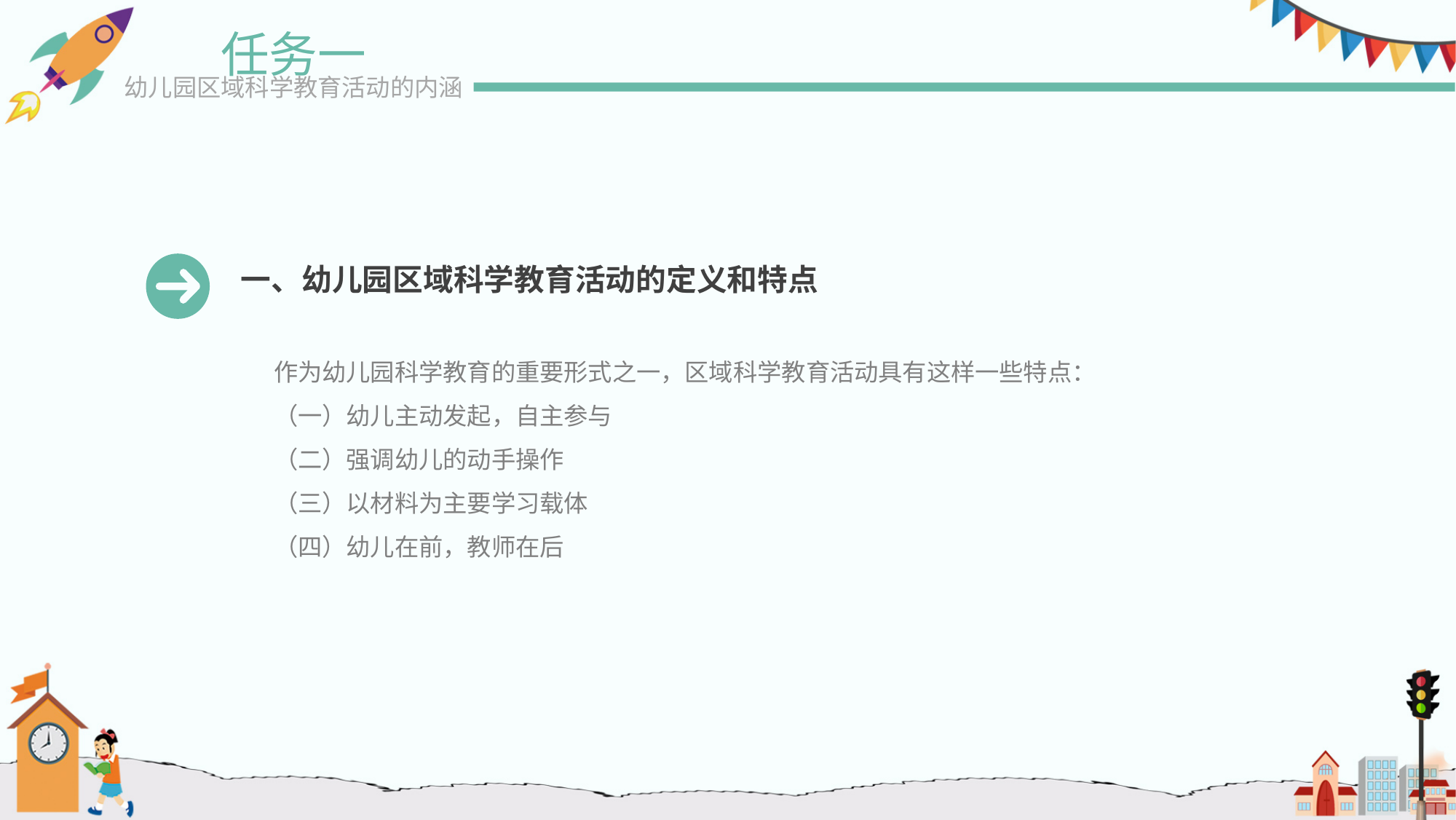

任务一
幼儿园区域科学教育活动的内涵

一、幼儿园区域科学教育活动的定义和特点
作为幼儿园科学教育的重要形式之一，区域科学教育活动具有这样一些特点：
（一）幼儿主动发起，自主参与
（二）强调幼儿的动手操作
（三）以材料为主要学习载体
（四）幼儿在前，教师在后